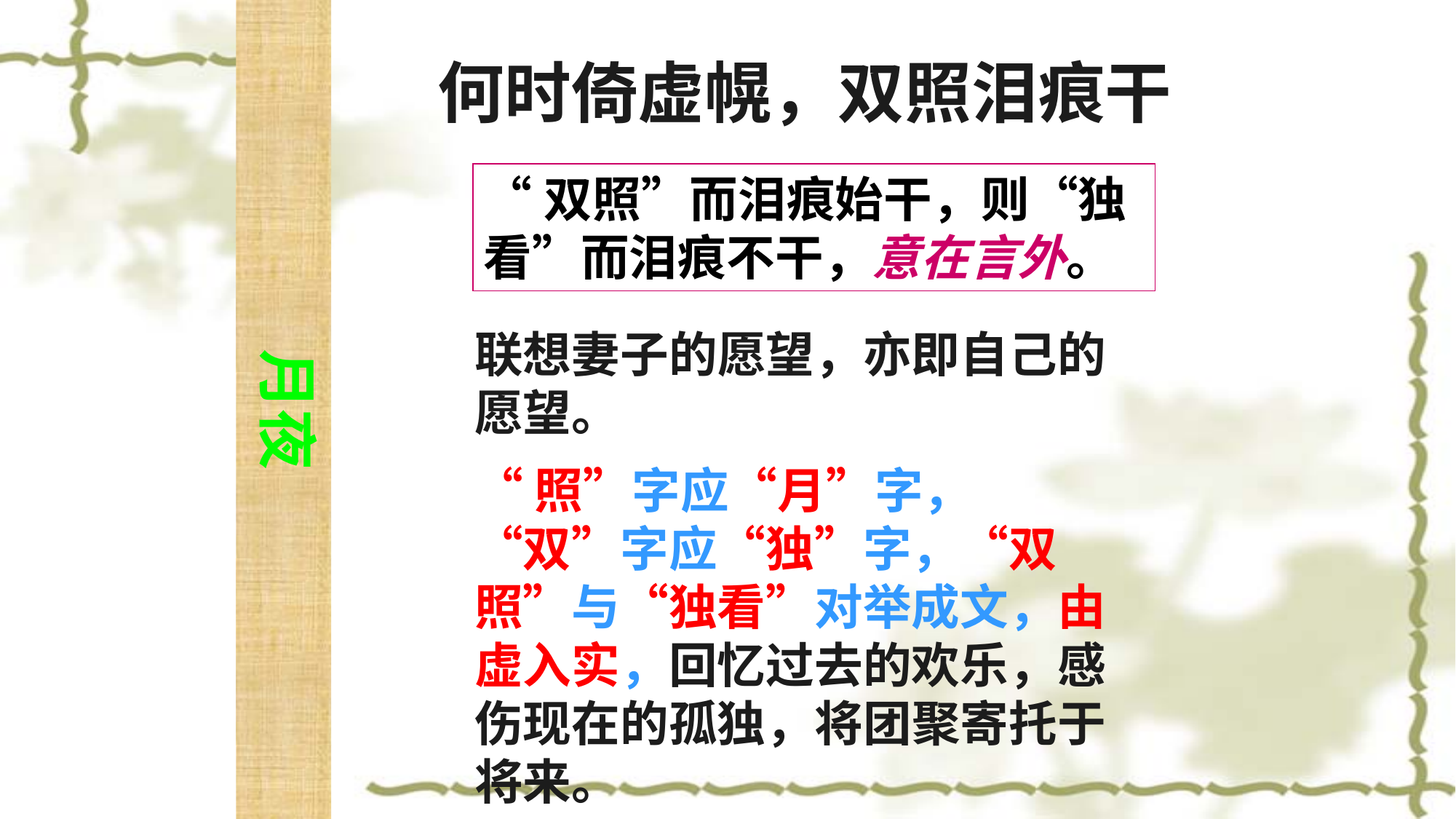

月夜
何时倚虚幌，双照泪痕干
“双照”而泪痕始干，则“独看”而泪痕不干，意在言外。

联想妻子的愿望，亦即自己的愿望。
“照”字应“月”字，“双”字应“独”字，“双照”与“独看”对举成文，由虚入实，回忆过去的欢乐，感伤现在的孤独，将团聚寄托于将来。